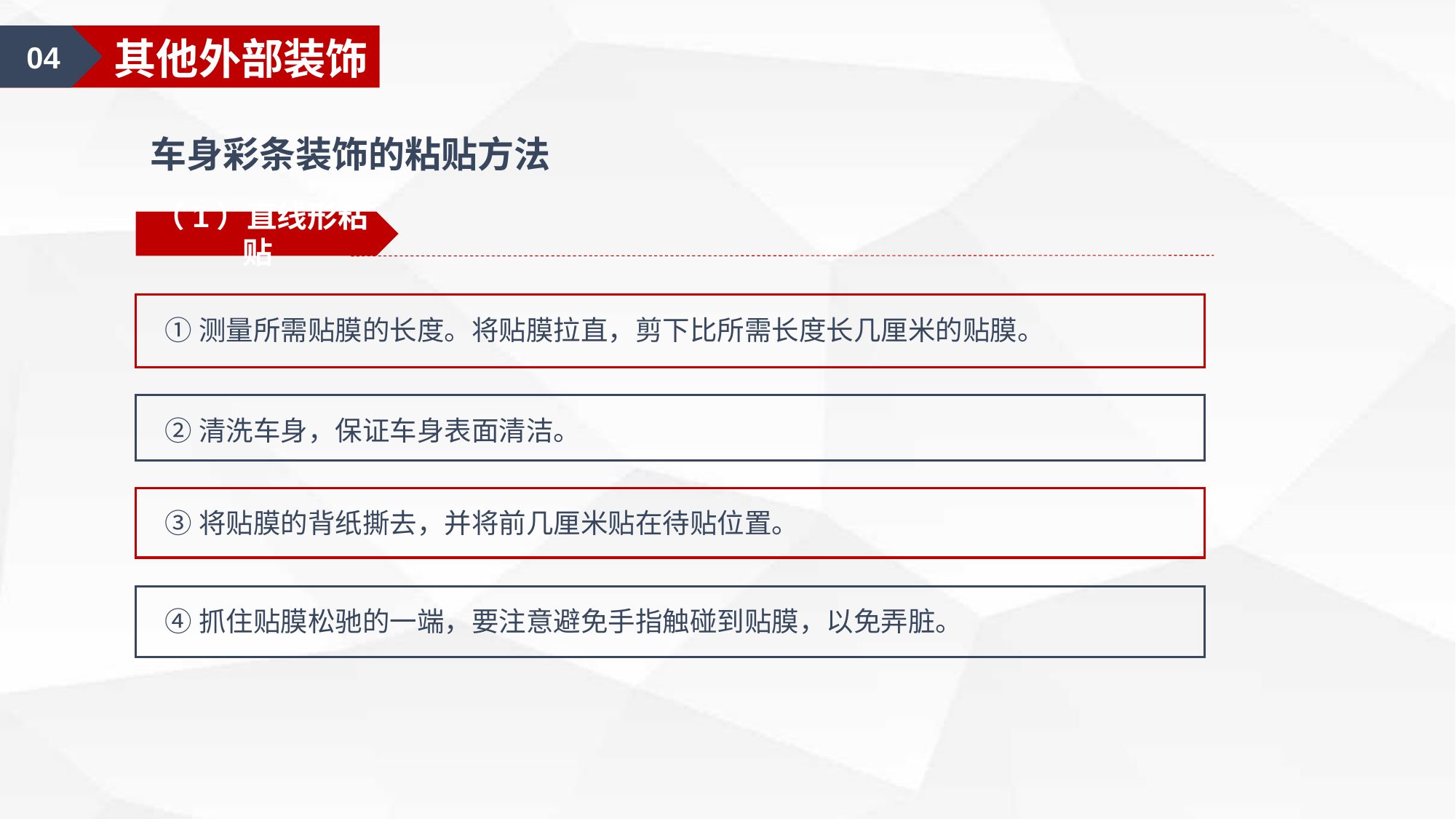

04
其他外部装饰
车身彩条装饰的粘贴方法
（1）直线形粘贴

①测量所需贴膜的长度。将贴膜拉直，剪下比所需长度长几厘米的贴膜。

②清洗车身，保证车身表面清洁。

③将贴膜的背纸撕去，并将前几厘米贴在待贴位置。

④抓住贴膜松驰的一端，要注意避免手指触碰到贴膜，以免弄脏。